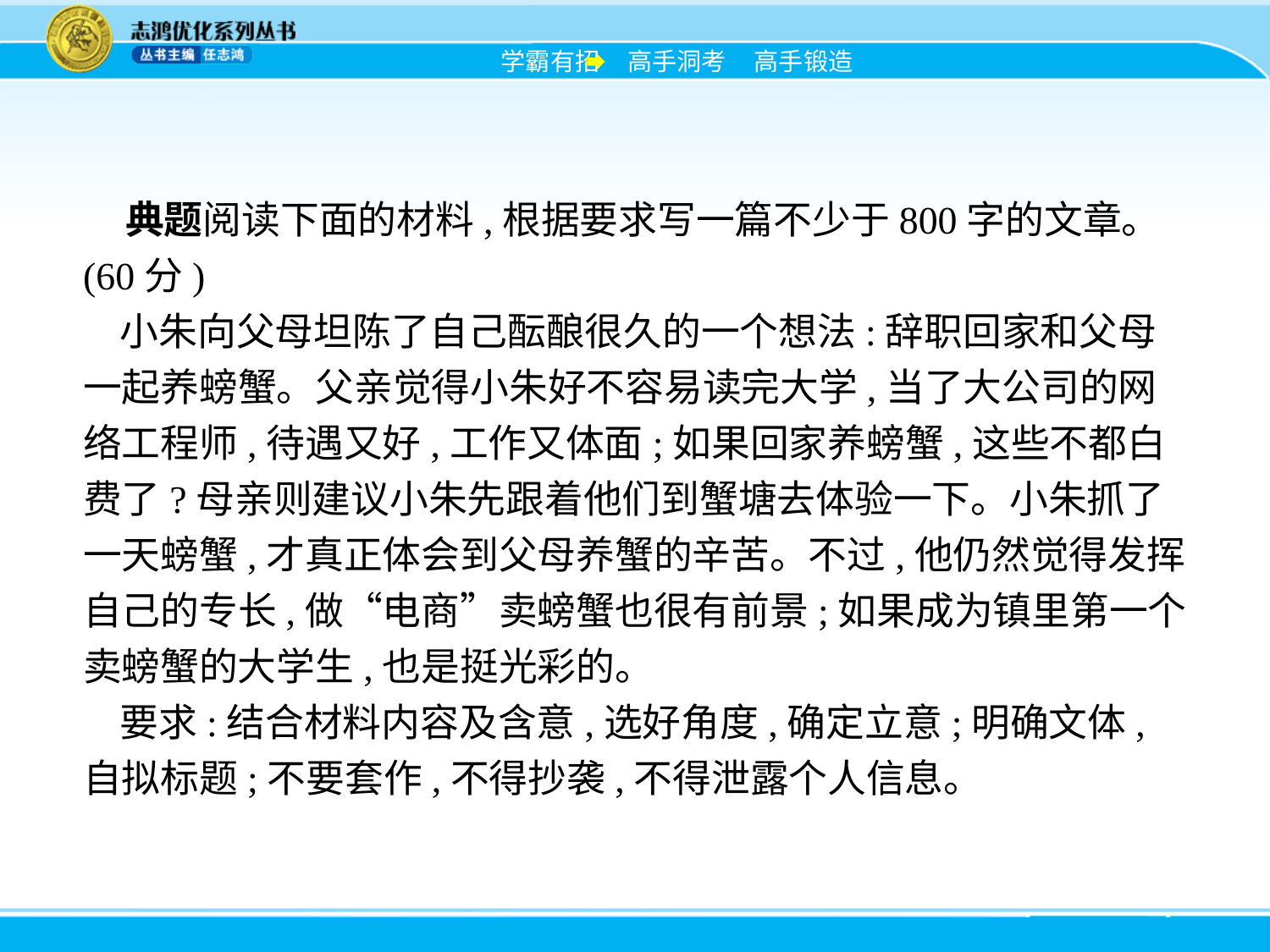

典题阅读下面的材料,根据要求写一篇不少于800字的文章。(60分)
小朱向父母坦陈了自己酝酿很久的一个想法:辞职回家和父母一起养螃蟹。父亲觉得小朱好不容易读完大学,当了大公司的网络工程师,待遇又好,工作又体面;如果回家养螃蟹,这些不都白费了?母亲则建议小朱先跟着他们到蟹塘去体验一下。小朱抓了一天螃蟹,才真正体会到父母养蟹的辛苦。不过,他仍然觉得发挥自己的专长,做“电商”卖螃蟹也很有前景;如果成为镇里第一个卖螃蟹的大学生,也是挺光彩的。
要求:结合材料内容及含意,选好角度,确定立意;明确文体,自拟标题;不要套作,不得抄袭,不得泄露个人信息。